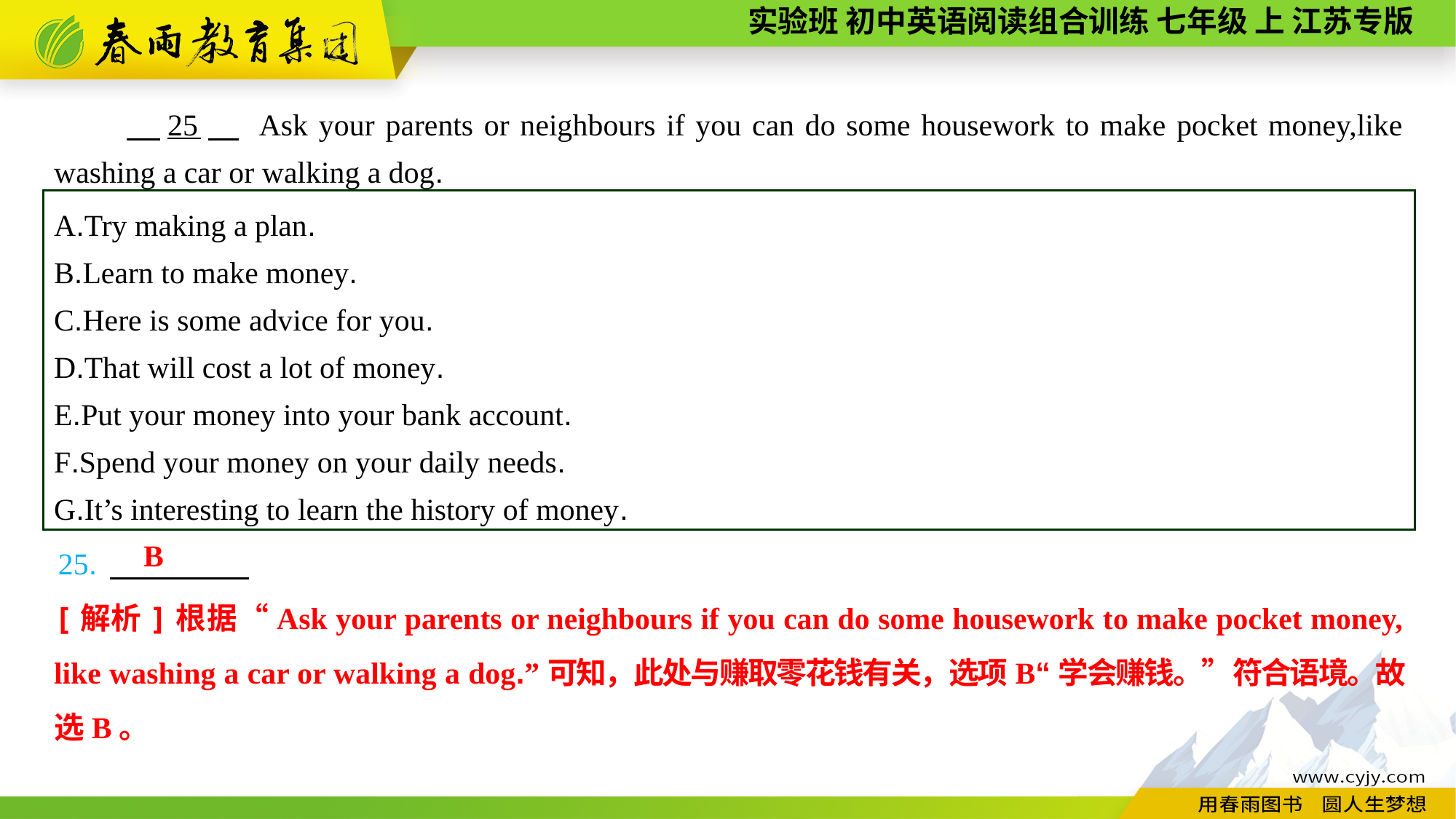

25　 Ask your parents or neighbours if you can do some housework to make pocket money,like washing a car or walking a dog.
A.Try making a plan.
B.Learn to make money.
C.Here is some advice for you.
D.That will cost a lot of money.
E.Put your money into your bank account.
F.Spend your money on your daily needs.
G.It’s interesting to learn the history of money.

25.
B
[解析]根据“Ask your parents or neighbours if you can do some housework to make pocket money, like washing a car or walking a dog.”可知，此处与赚取零花钱有关，选项B“学会赚钱。”符合语境。故选B。